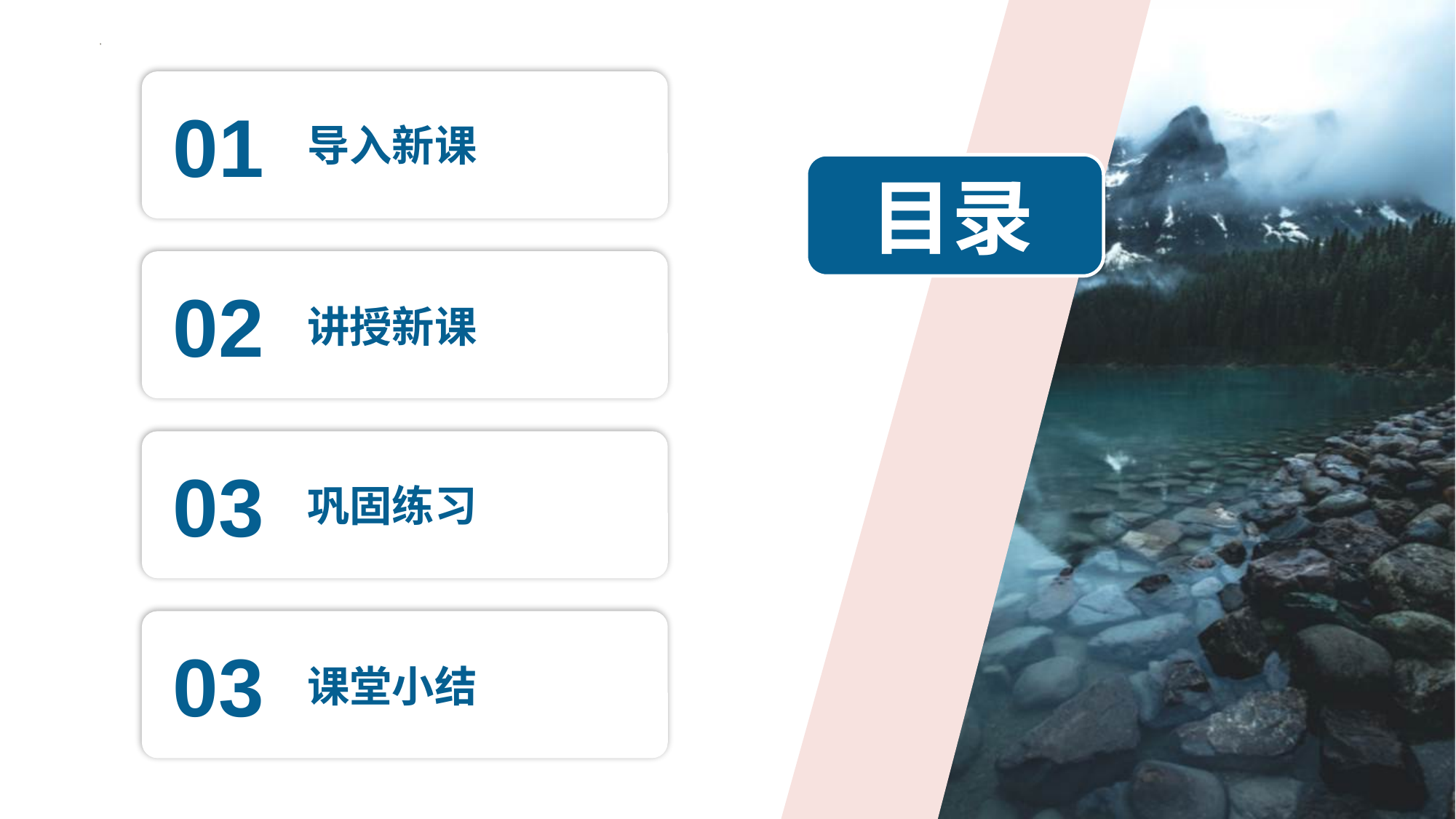

01
导入新课
目录

02
讲授新课

03
巩固练习

03
课堂小结